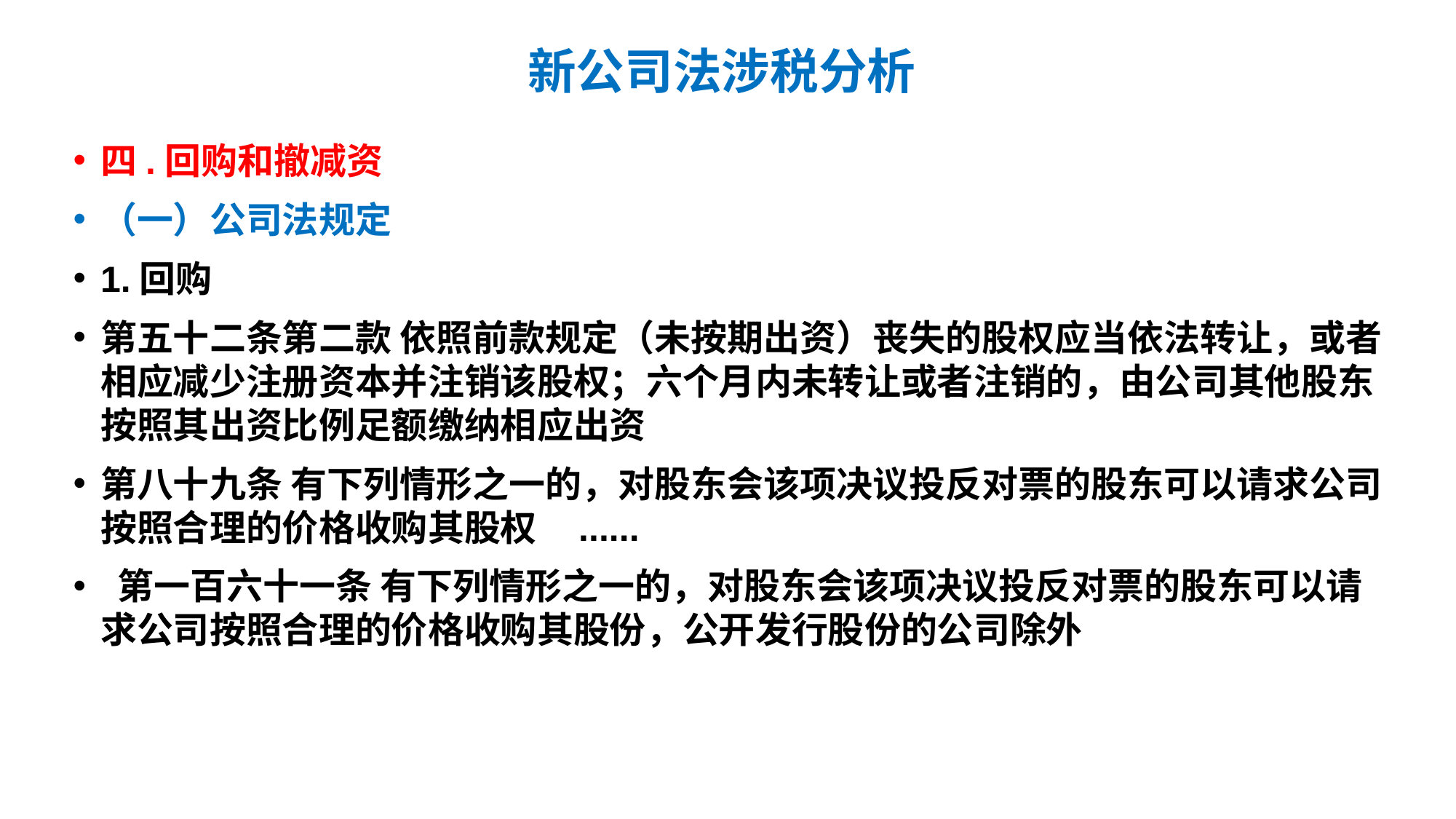

# 新公司法涉税分析
四.回购和撤减资
（一）公司法规定
1.回购
第五十二条第二款 依照前款规定（未按期出资）丧失的股权应当依法转让，或者相应减少注册资本并注销该股权；六个月内未转让或者注销的，由公司其他股东按照其出资比例足额缴纳相应出资
第八十九条 有下列情形之一的，对股东会该项决议投反对票的股东可以请求公司按照合理的价格收购其股权    ......
 第一百六十一条 有下列情形之一的，对股东会该项决议投反对票的股东可以请求公司按照合理的价格收购其股份，公开发行股份的公司除外